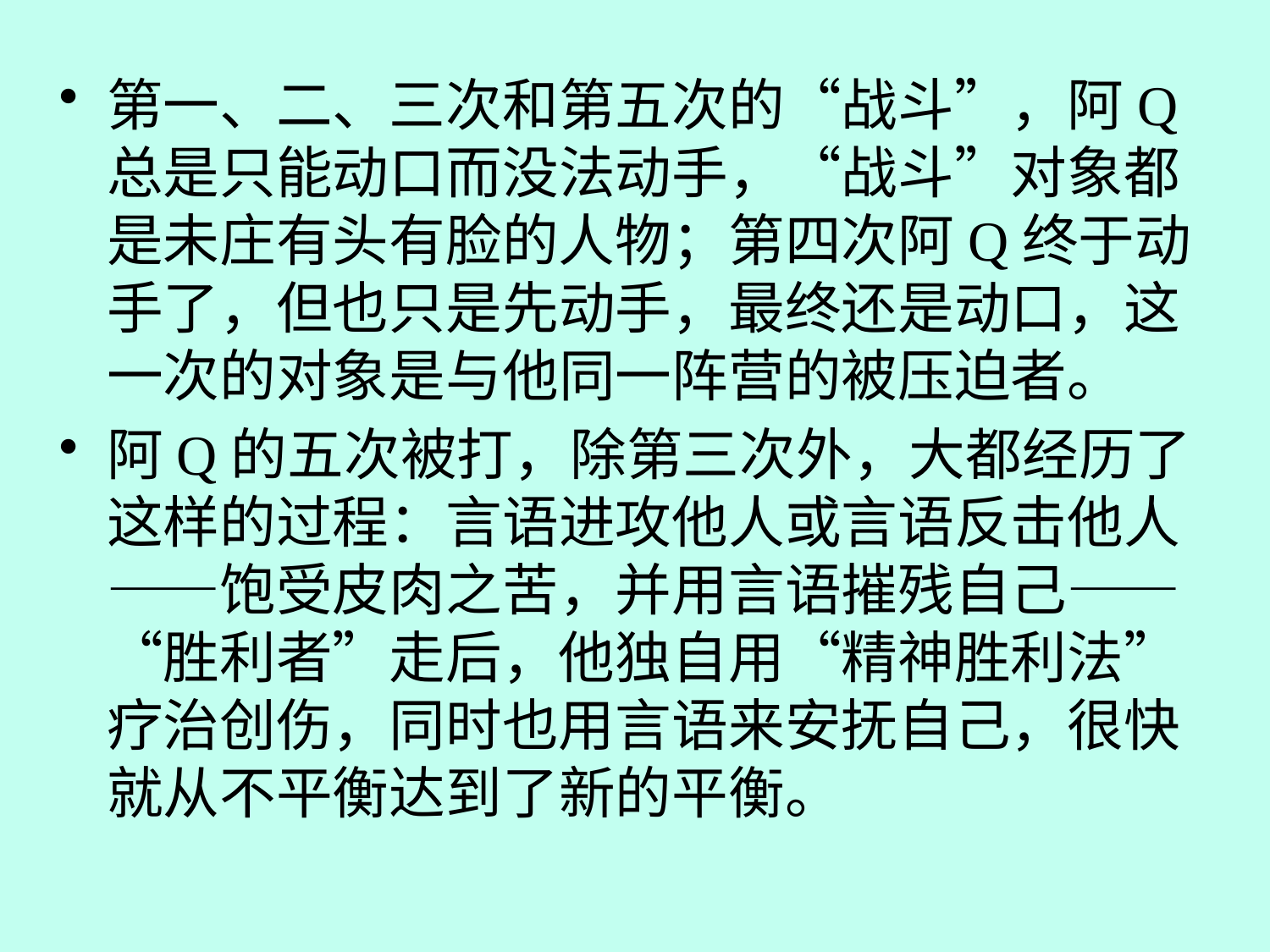

第一、二、三次和第五次的“战斗”，阿Q总是只能动口而没法动手，“战斗”对象都是未庄有头有脸的人物；第四次阿Q终于动手了，但也只是先动手，最终还是动口，这一次的对象是与他同一阵营的被压迫者。
阿Q的五次被打，除第三次外，大都经历了这样的过程：言语进攻他人或言语反击他人——饱受皮肉之苦，并用言语摧残自己——“胜利者”走后，他独自用“精神胜利法”疗治创伤，同时也用言语来安抚自己，很快就从不平衡达到了新的平衡。